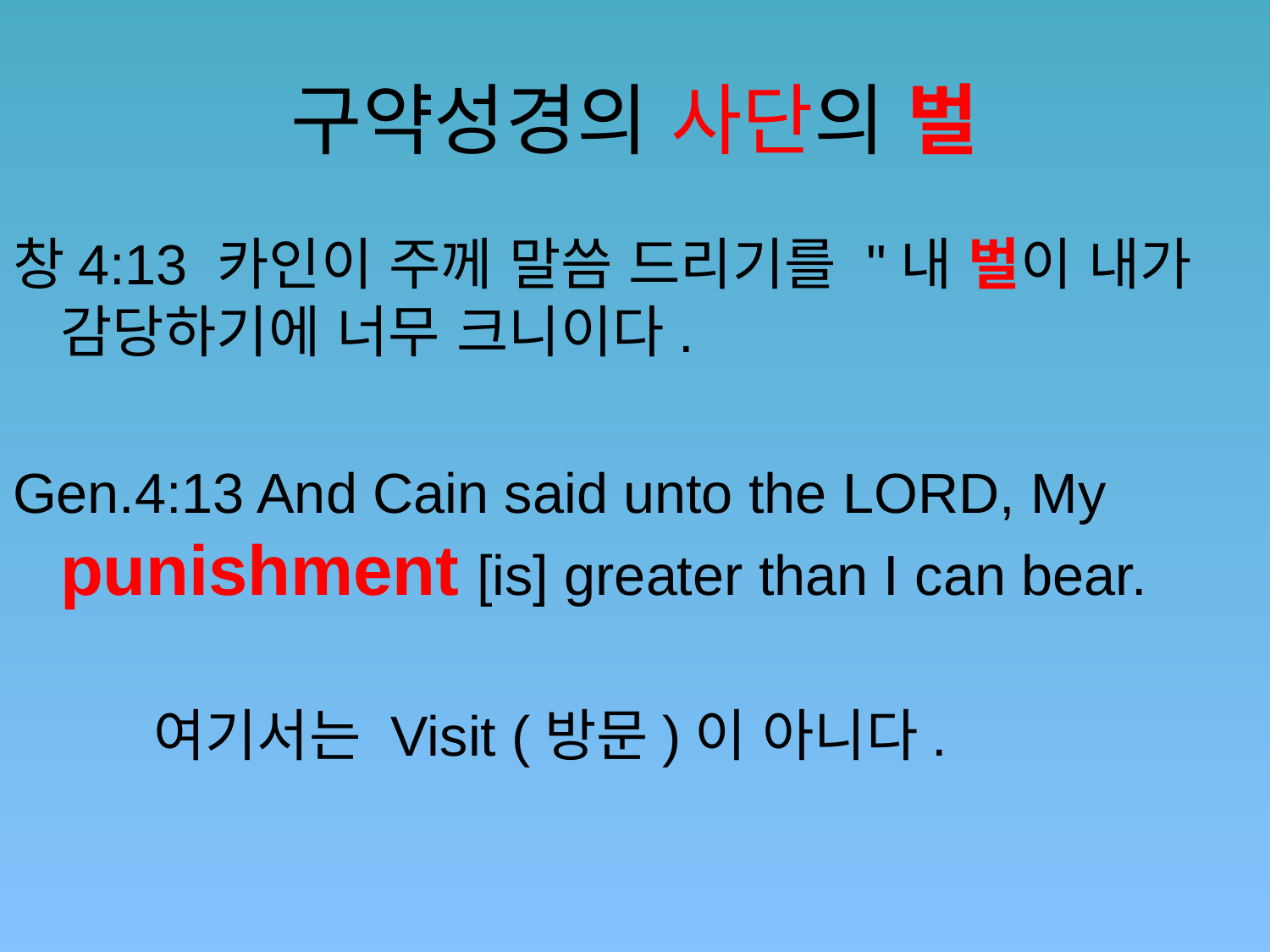

# 구약성경의 사단의 벌
창4:13 카인이 주께 말씀 드리기를 "내 벌이 내가 감당하기에 너무 크니이다.

Gen.4:13 And Cain said unto the LORD, My punishment [is] greater than I can bear.

        여기서는 Visit (방문)이 아니다.